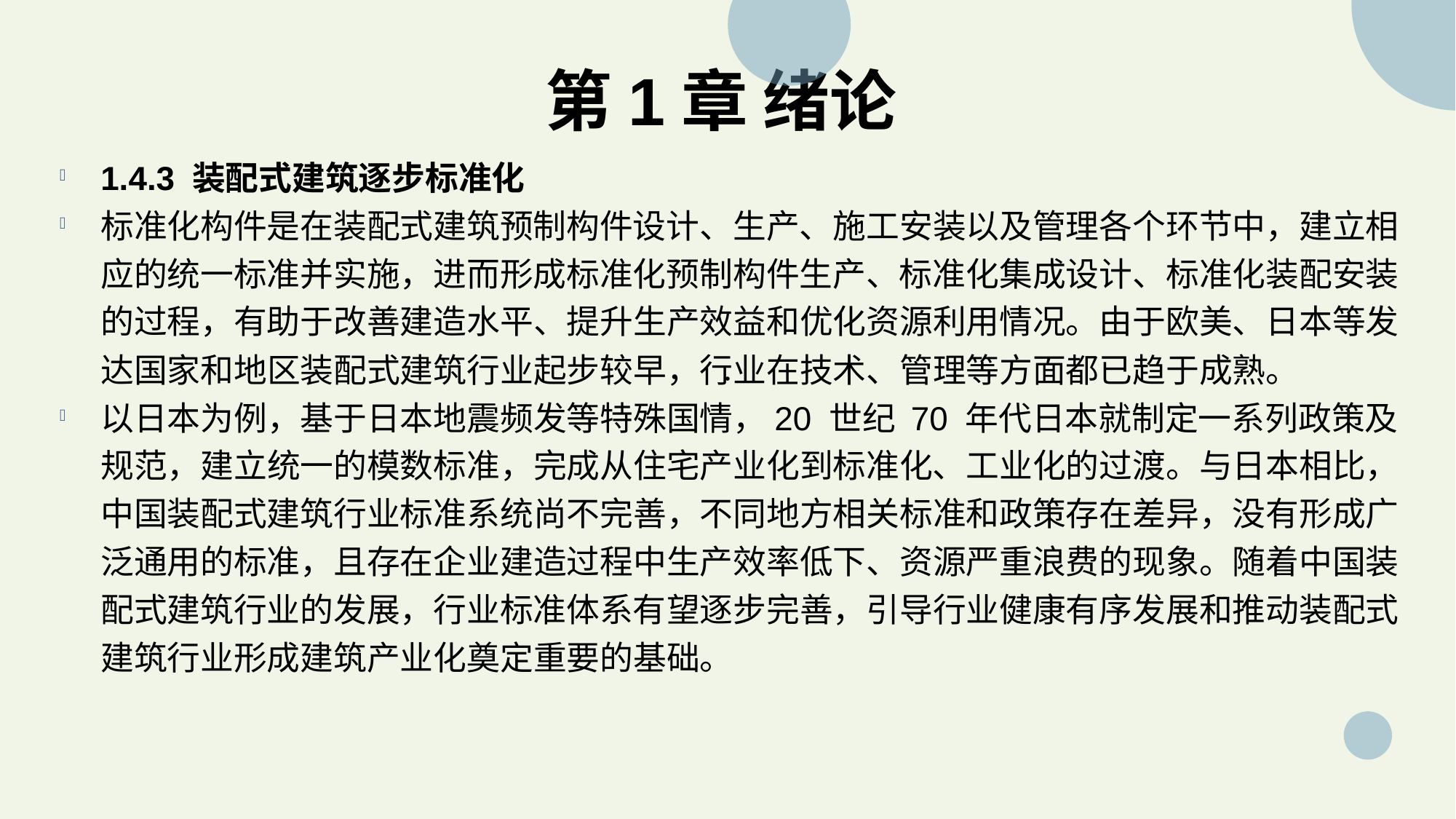

# 第1章 绪论

1.4.3 装配式建筑逐步标准化
标准化构件是在装配式建筑预制构件设计、生产、施工安装以及管理各个环节中，建立相应的统一标准并实施，进而形成标准化预制构件生产、标准化集成设计、标准化装配安装的过程，有助于改善建造水平、提升生产效益和优化资源利用情况。由于欧美、日本等发达国家和地区装配式建筑行业起步较早，行业在技术、管理等方面都已趋于成熟。
以日本为例，基于日本地震频发等特殊国情，20 世纪 70 年代日本就制定一系列政策及规范，建立统一的模数标准，完成从住宅产业化到标准化、工业化的过渡。与日本相比，中国装配式建筑行业标准系统尚不完善，不同地方相关标准和政策存在差异，没有形成广泛通用的标准，且存在企业建造过程中生产效率低下、资源严重浪费的现象。随着中国装配式建筑行业的发展，行业标准体系有望逐步完善，引导行业健康有序发展和推动装配式建筑行业形成建筑产业化奠定重要的基础。